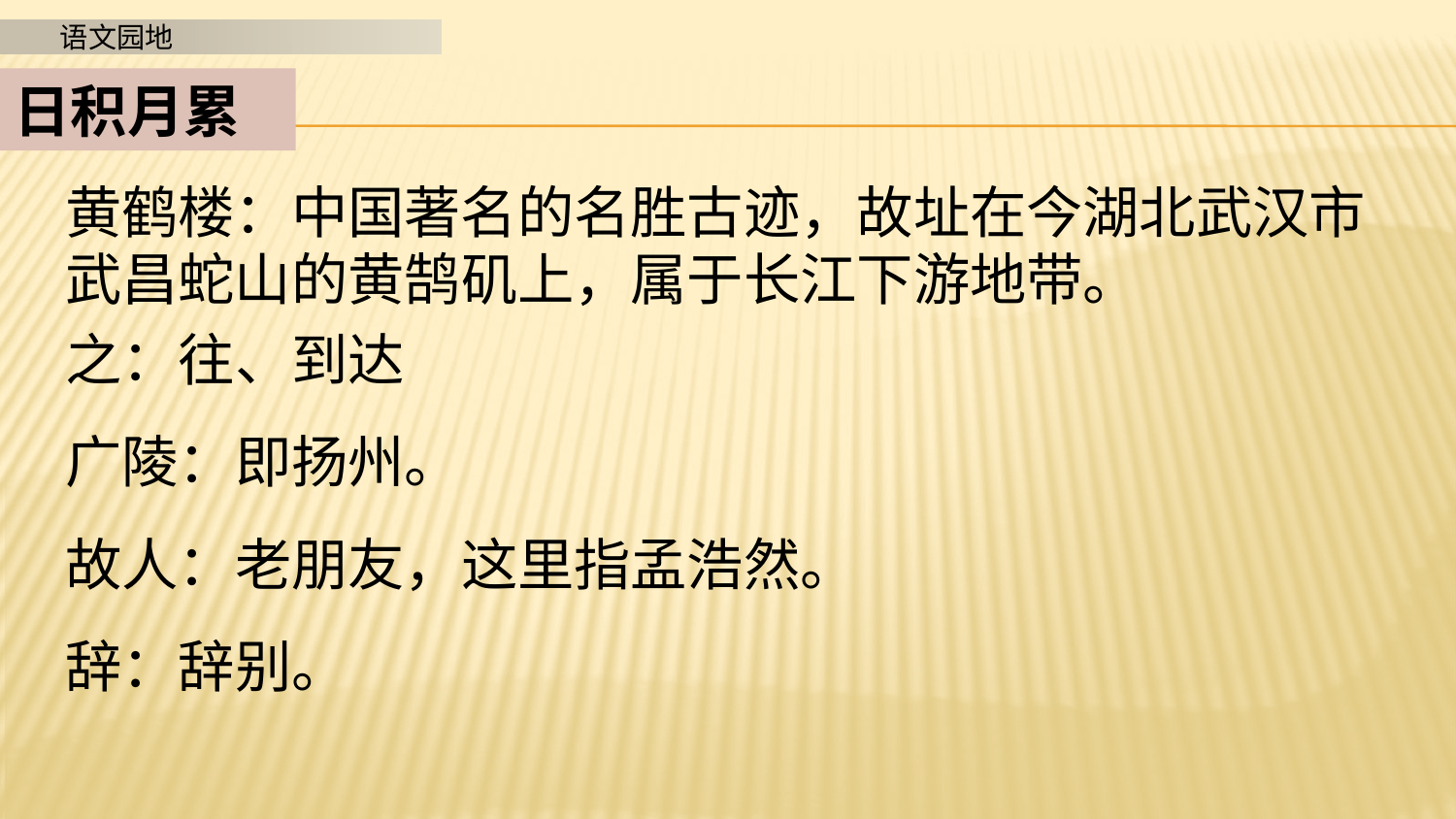

日积月累
黄鹤楼：中国著名的名胜古迹，故址在今湖北武汉市武昌蛇山的黄鹄矶上，属于长江下游地带。
之：往、到达
广陵：即扬州。
故人：老朋友，这里指孟浩然。
辞：辞别。